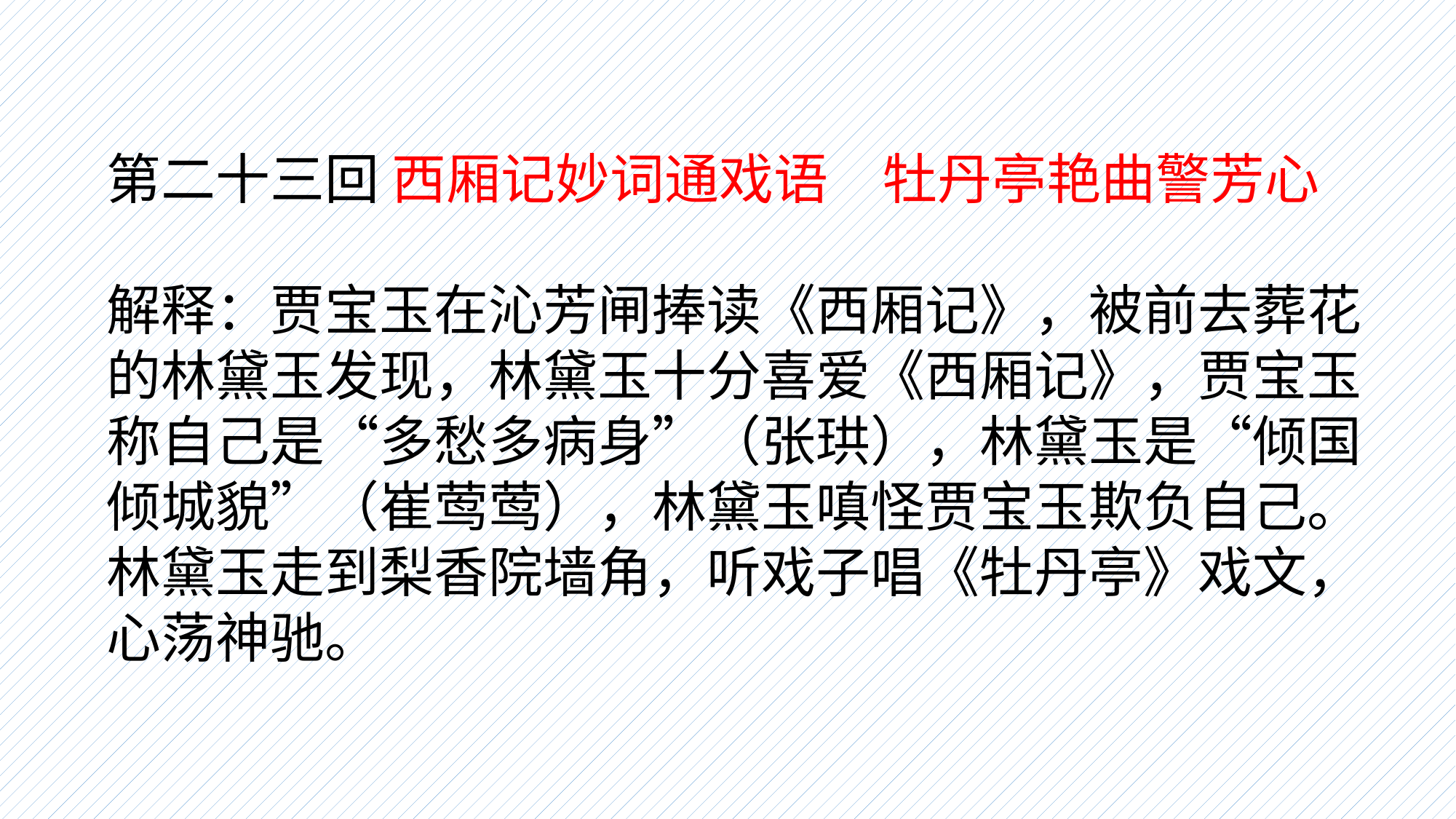

第二十三回 西厢记妙词通戏语　牡丹亭艳曲警芳心

解释：贾宝玉在沁芳闸捧读《西厢记》，被前去葬花的林黛玉发现，林黛玉十分喜爱《西厢记》，贾宝玉称自己是“多愁多病身”（张珙），林黛玉是“倾国倾城貌”（崔莺莺），林黛玉嗔怪贾宝玉欺负自己。林黛玉走到梨香院墙角，听戏子唱《牡丹亭》戏文，心荡神驰。